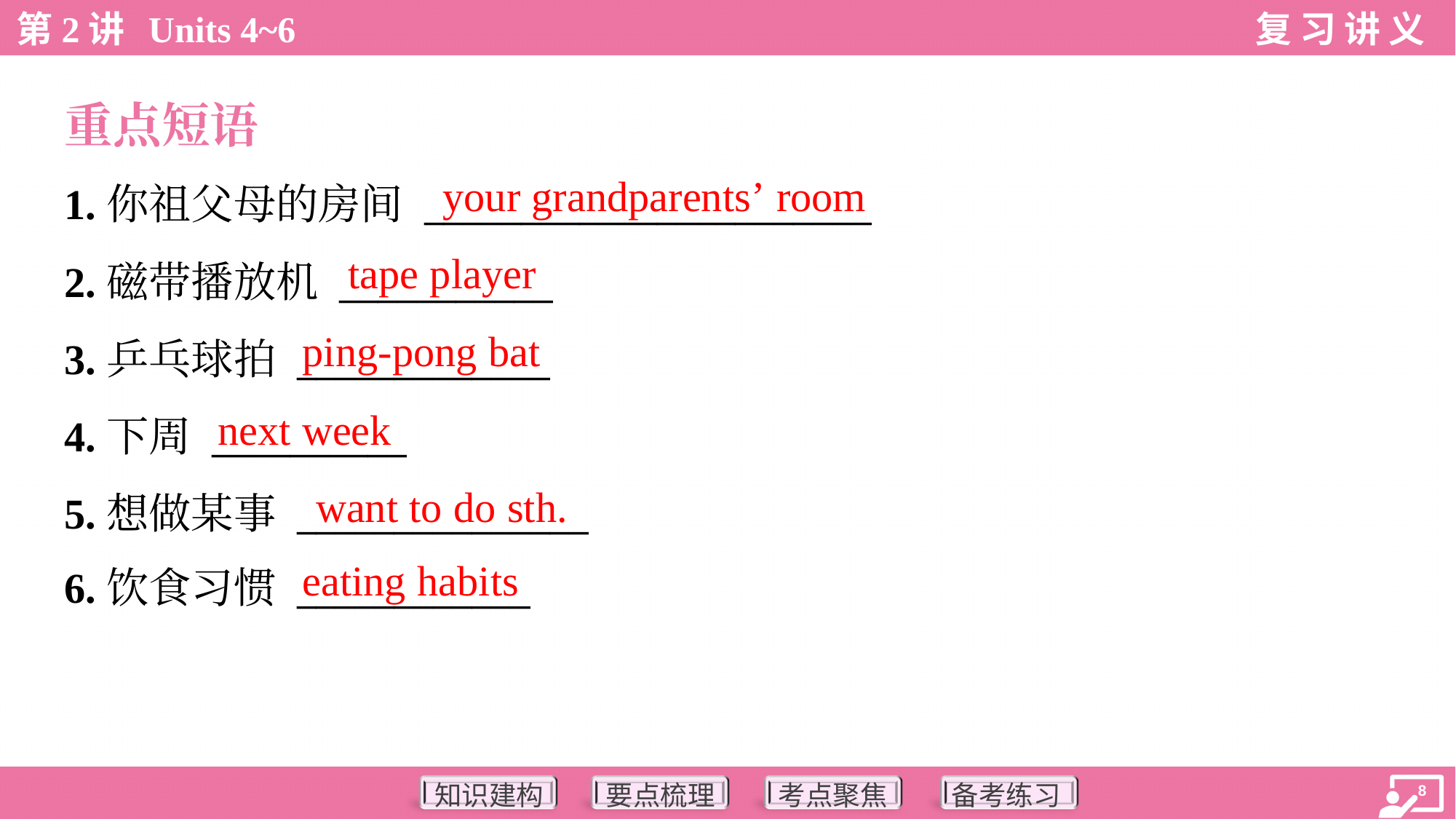

重点短语
your grandparents’ room
1.你祖父母的房间 _______________________
2.磁带播放机 ___________
3.乒乓球拍 _____________
4.下周 __________
5.想做某事 _______________
6.饮食习惯 ____________
tape player
ping-pong bat
next week
want to do sth.
eating habits